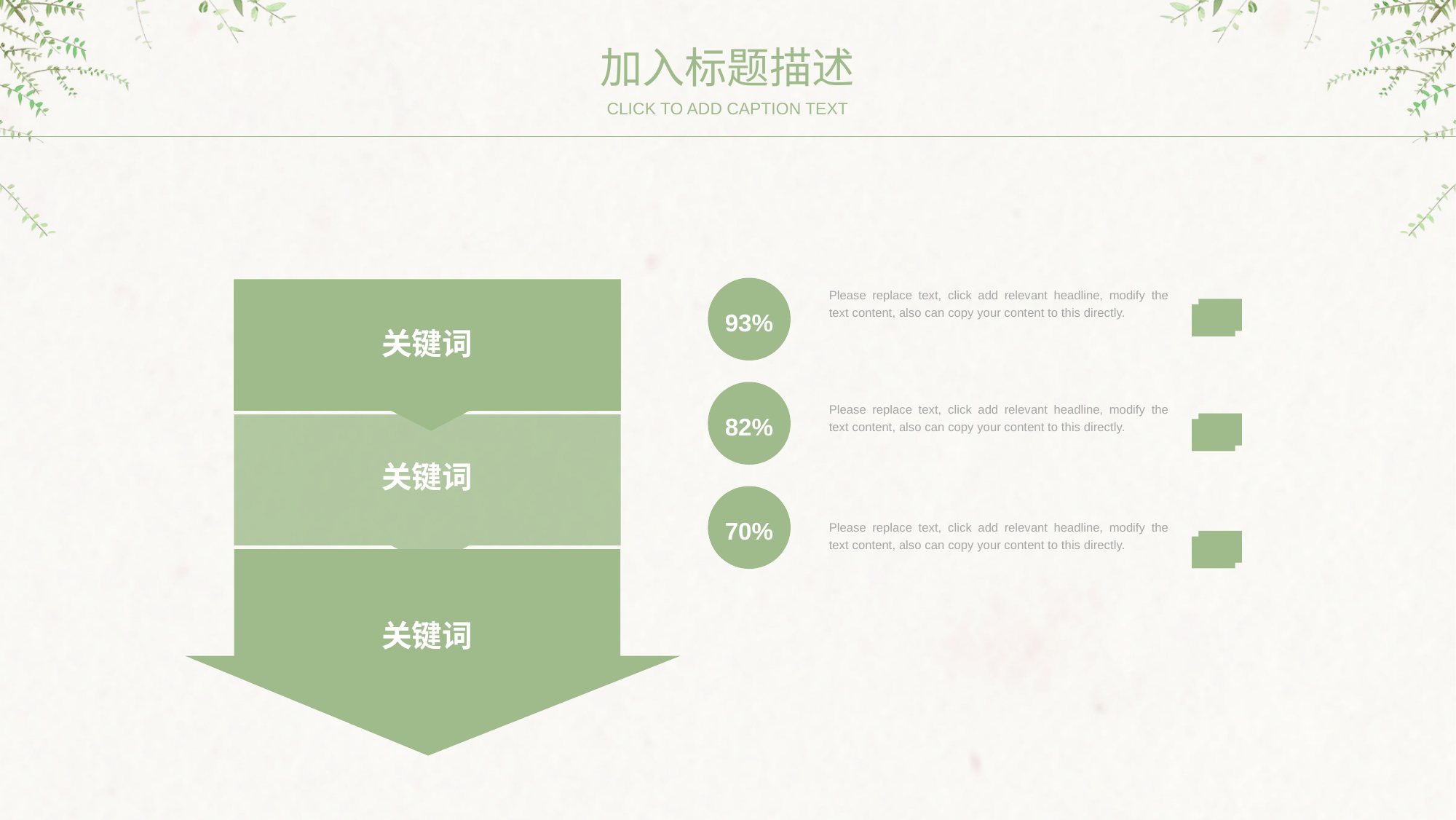

加入标题描述
CLICK TO ADD CAPTION TEXT

93%

关键词

关键词

关键词
Please replace text, click add relevant headline, modify the text content, also can copy your content to this directly.

82%
Please replace text, click add relevant headline, modify the text content, also can copy your content to this directly.

70%
Please replace text, click add relevant headline, modify the text content, also can copy your content to this directly.